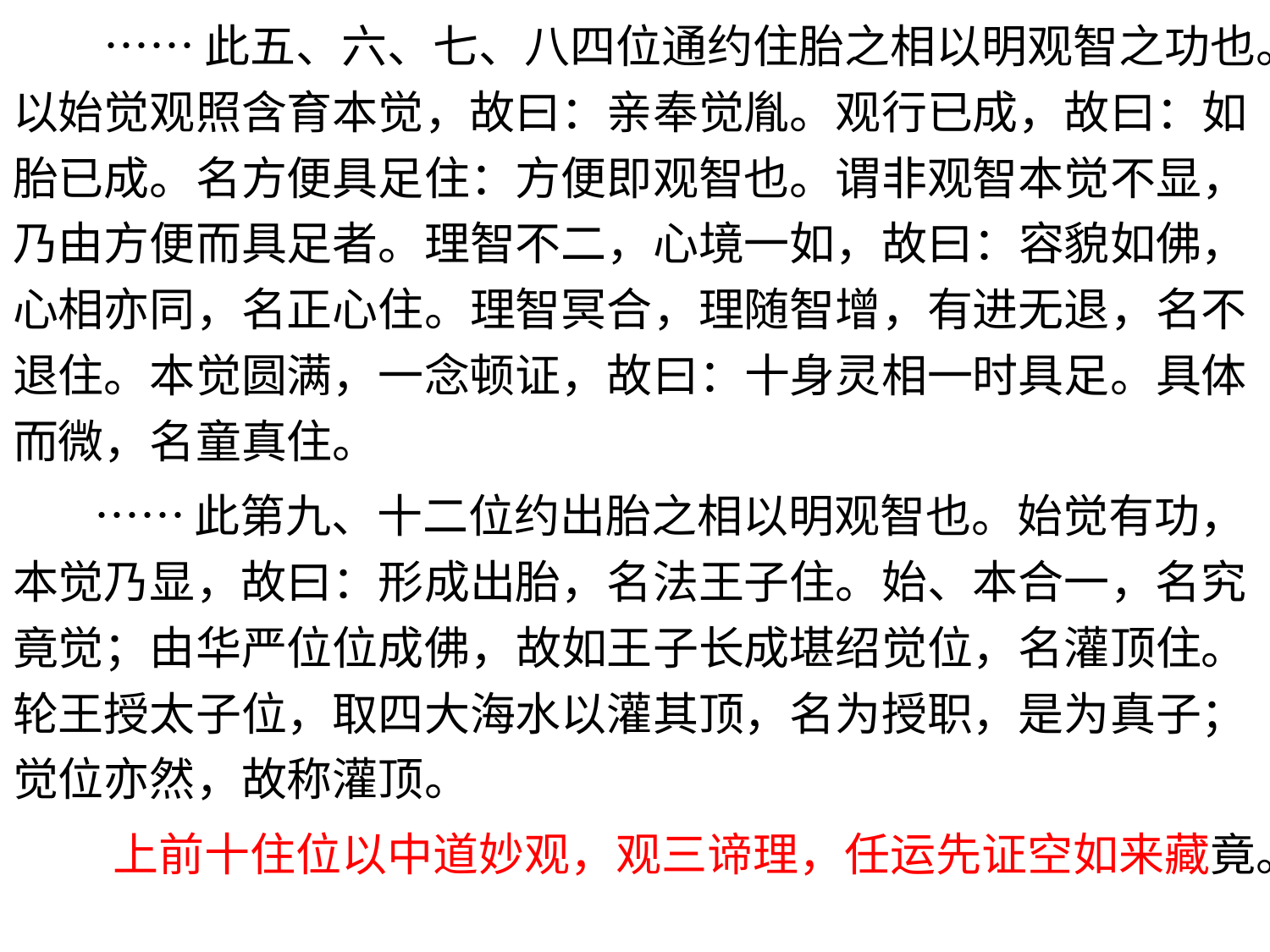

……此五、六、七、八四位通约住胎之相以明观智之功也。以始觉观照含育本觉，故曰：亲奉觉胤。观行已成，故曰：如胎已成。名方便具足住：方便即观智也。谓非观智本觉不显，乃由方便而具足者。理智不二，心境一如，故曰：容貌如佛，心相亦同，名正心住。理智冥合，理随智增，有进无退，名不退住。本觉圆满，一念顿证，故曰：十身灵相一时具足。具体而微，名童真住。
        ……此第九、十二位约出胎之相以明观智也。始觉有功，本觉乃显，故曰：形成出胎，名法王子住。始、本合一，名究竟觉；由华严位位成佛，故如王子长成堪绍觉位，名灌顶住。轮王授太子位，取四大海水以灌其顶，名为授职，是为真子；觉位亦然，故称灌顶。
         上前十住位以中道妙观，观三谛理，任运先证空如来藏竟。